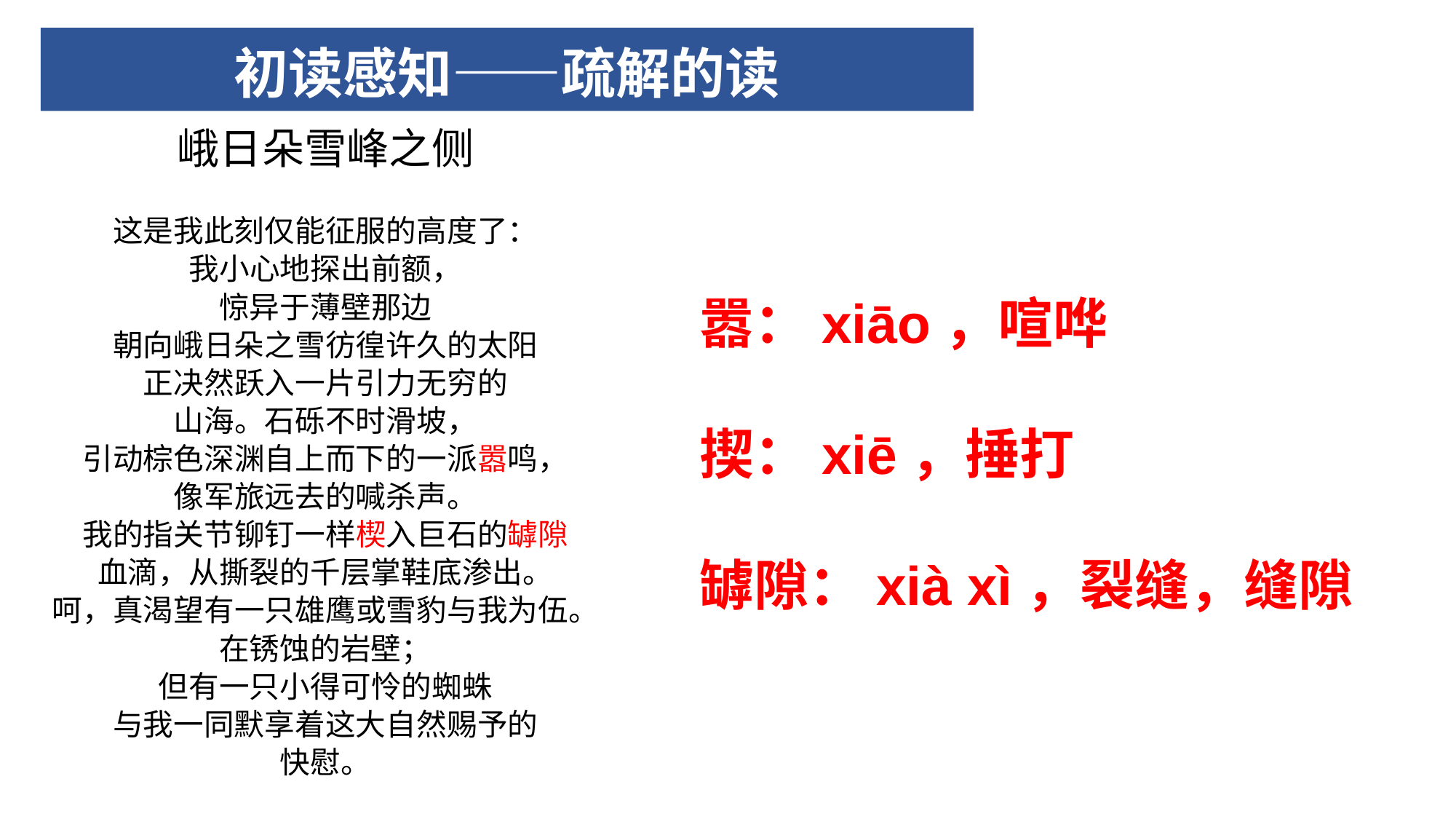

# 初读感知——疏解的读
峨日朵雪峰之侧

这是我此刻仅能征服的高度了：
我小心地探出前额，
惊异于薄壁那边
朝向峨日朵之雪彷徨许久的太阳
正决然跃入一片引力无穷的
山海。石砾不时滑坡，
引动棕色深渊自上而下的一派嚣鸣，
像军旅远去的喊杀声。
我的指关节铆钉一样楔入巨石的罅隙
血滴，从撕裂的千层掌鞋底渗出。
呵，真渴望有一只雄鹰或雪豹与我为伍。
在锈蚀的岩壁；
但有一只小得可怜的蜘蛛
与我一同默享着这大自然赐予的
快慰。
嚣：xiāo，喧哗
揳：xiē，捶打
罅隙：xià xì，裂缝，缝隙